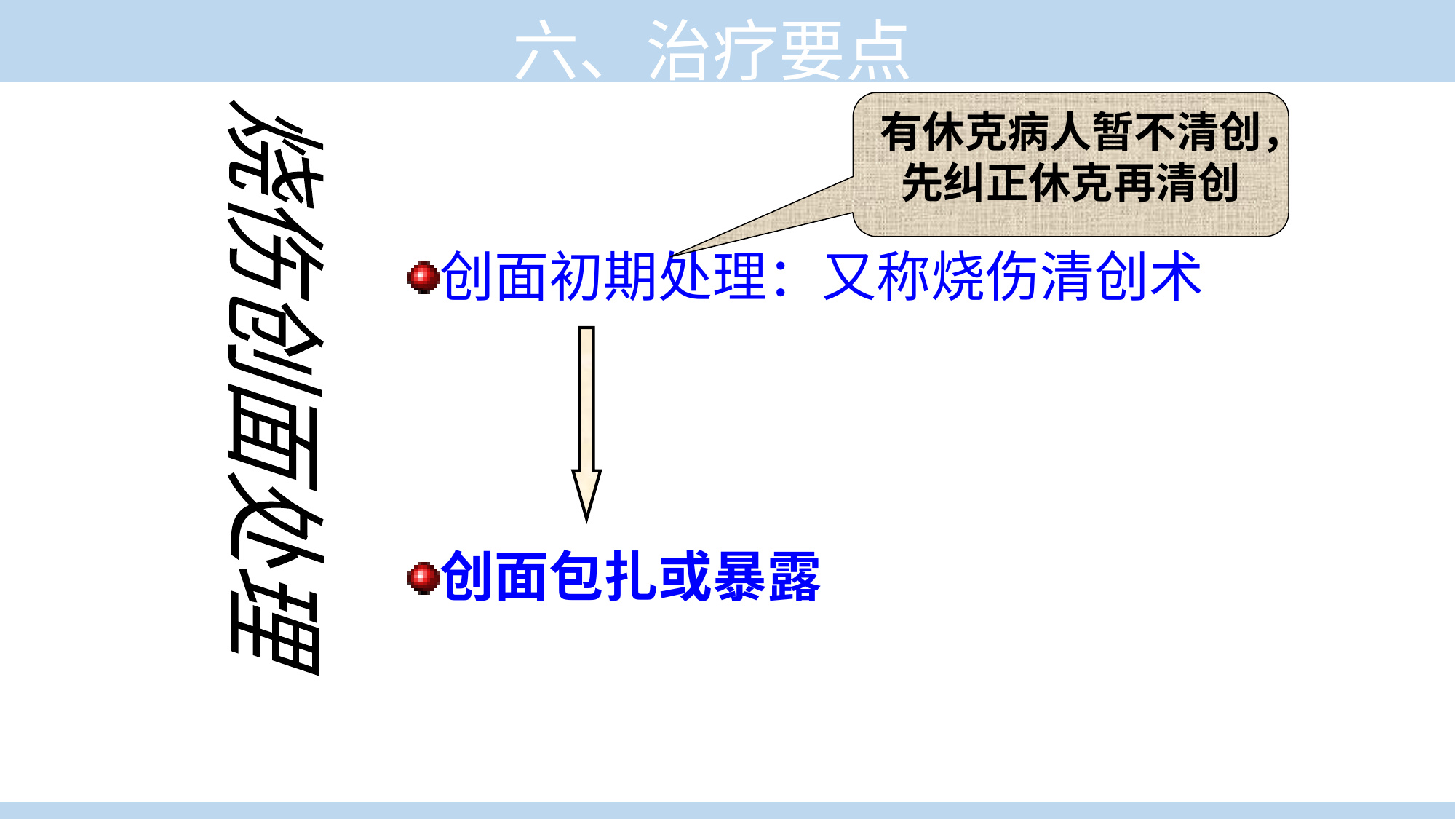

六、治疗要点
有休克病人暂不清创，先纠正休克再清创
创面初期处理：又称烧伤清创术

烧伤创面处理
创面包扎或暴露